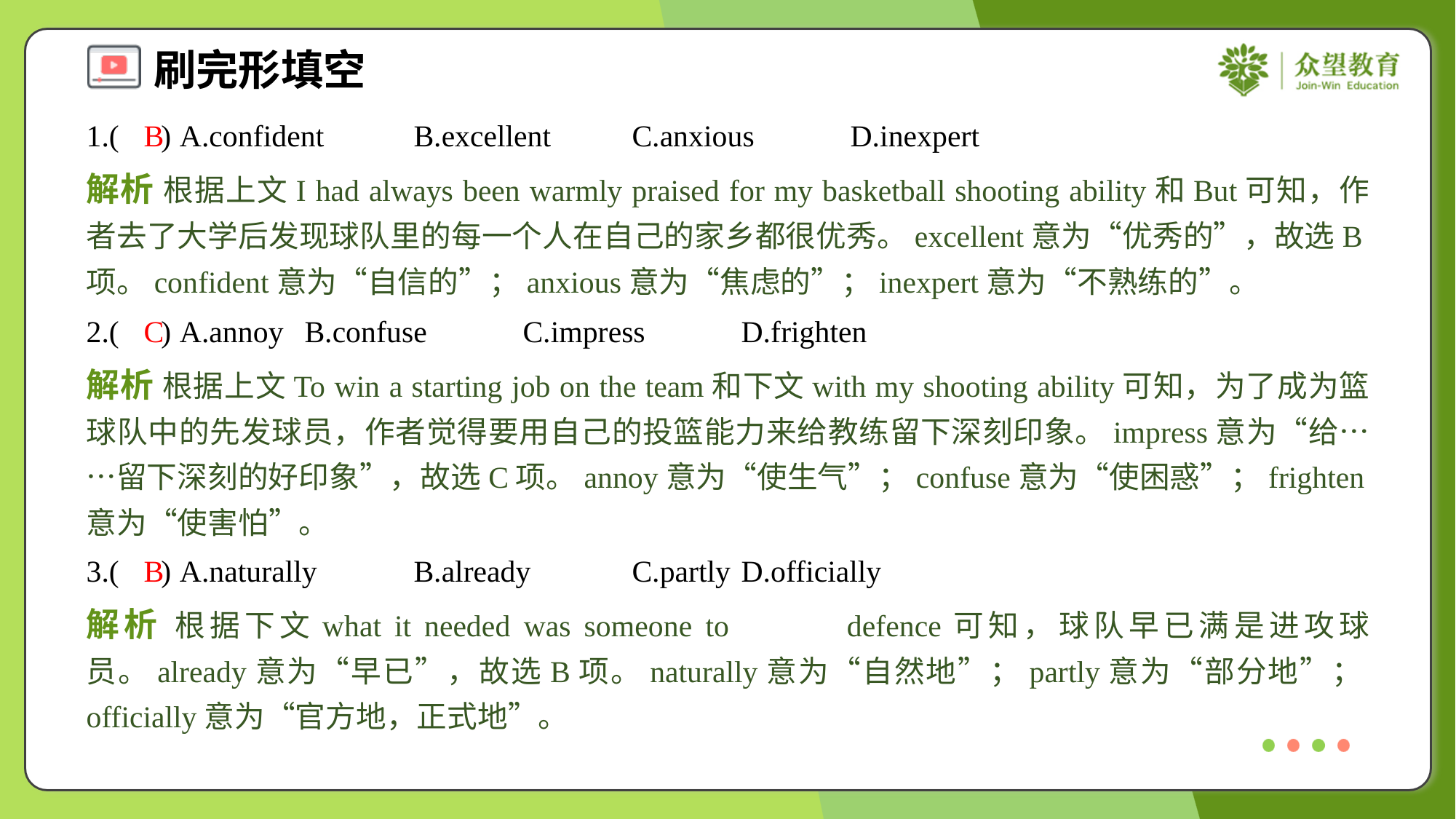

1.(     ) A.confident	B.excellent	C.anxious	D.inexpert
B
解析 根据上文I had always been warmly praised for my basketball shooting ability和But可知，作者去了大学后发现球队里的每一个人在自己的家乡都很优秀。excellent意为“优秀的”，故选B项。confident意为“自信的”；anxious意为“焦虑的”；inexpert意为“不熟练的”。
2.(     ) A.annoy	B.confuse	C.impress	D.frighten
C
解析 根据上文To win a starting job on the team和下文with my shooting ability可知，为了成为篮球队中的先发球员，作者觉得要用自己的投篮能力来给教练留下深刻印象。impress意为“给……留下深刻的好印象”，故选C项。annoy意为“使生气”；confuse意为“使困惑”；frighten意为“使害怕”。
3.(     ) A.naturally	B.already	C.partly	D.officially
B
解析 根据下文what it needed was someone to         defence可知，球队早已满是进攻球员。already意为“早已”，故选B项。naturally意为“自然地”；partly意为“部分地”；officially意为“官方地，正式地”。